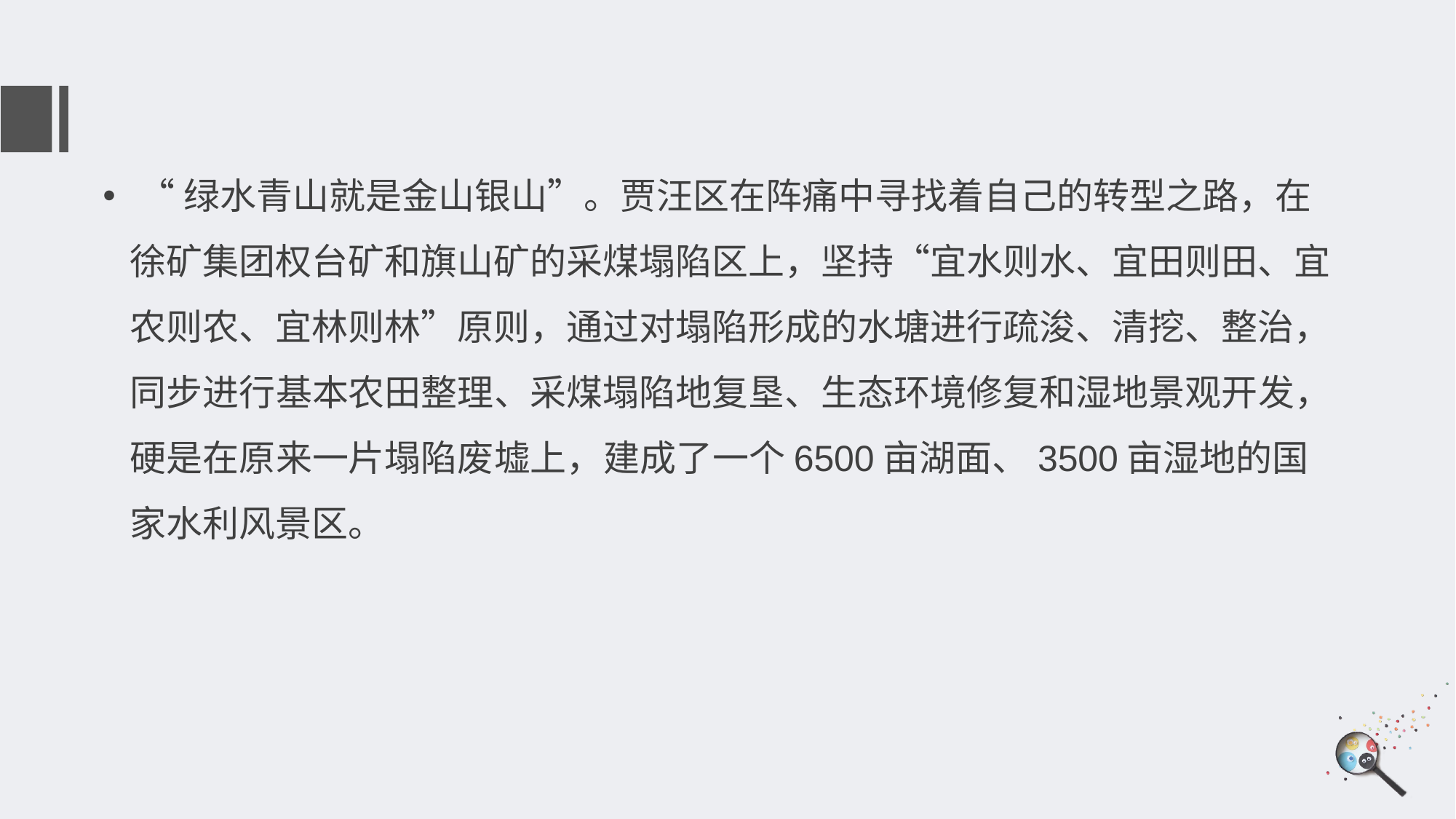

“绿水青山就是金山银山”。贾汪区在阵痛中寻找着自己的转型之路，在徐矿集团权台矿和旗山矿的采煤塌陷区上，坚持“宜水则水、宜田则田、宜农则农、宜林则林”原则，通过对塌陷形成的水塘进行疏浚、清挖、整治，同步进行基本农田整理、采煤塌陷地复垦、生态环境修复和湿地景观开发，硬是在原来一片塌陷废墟上，建成了一个6500亩湖面、3500亩湿地的国家水利风景区。